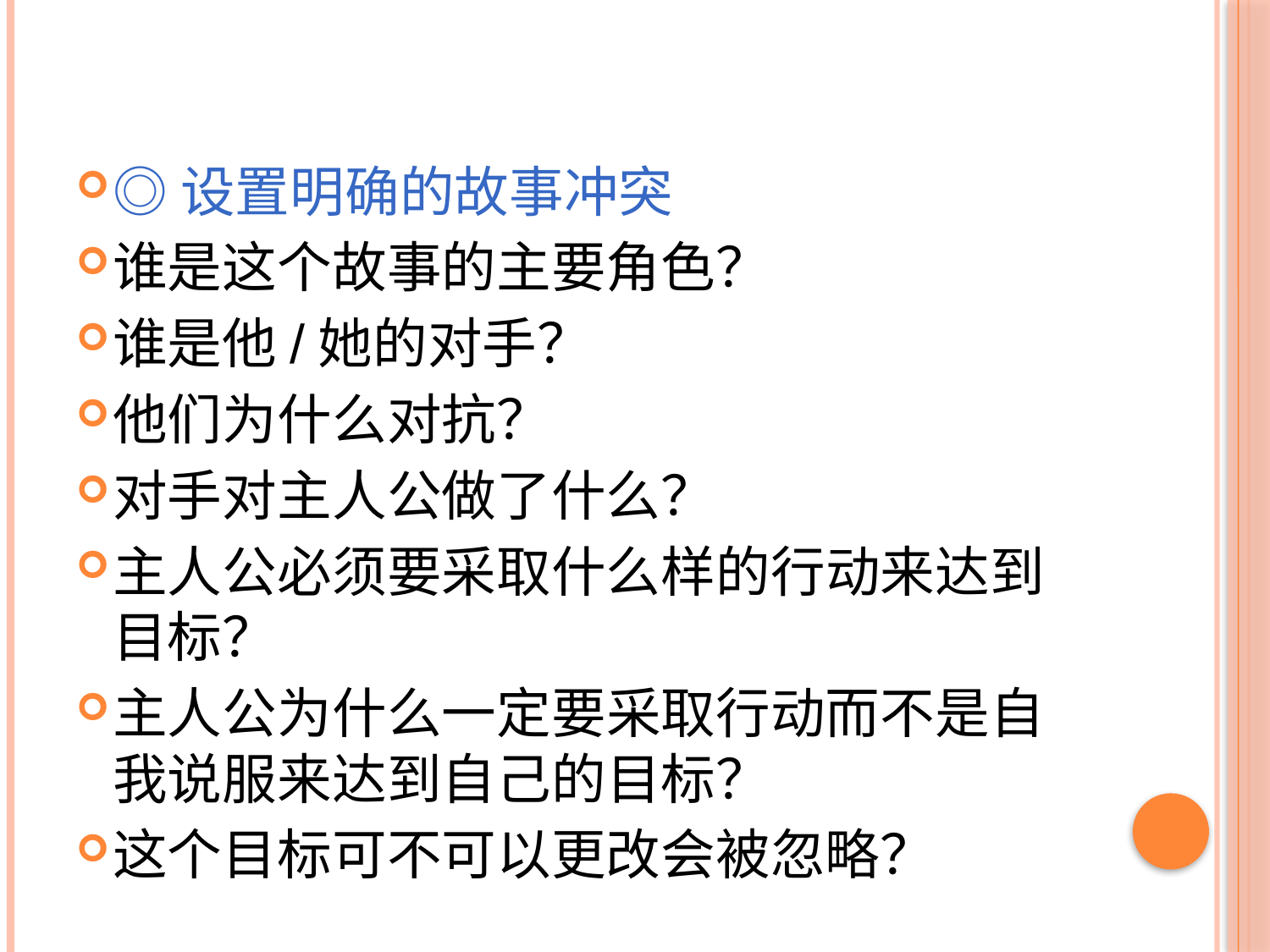

#
◎设置明确的故事冲突
谁是这个故事的主要角色？
谁是他/她的对手？
他们为什么对抗？
对手对主人公做了什么？
主人公必须要采取什么样的行动来达到目标？
主人公为什么一定要采取行动而不是自我说服来达到自己的目标？
这个目标可不可以更改会被忽略？